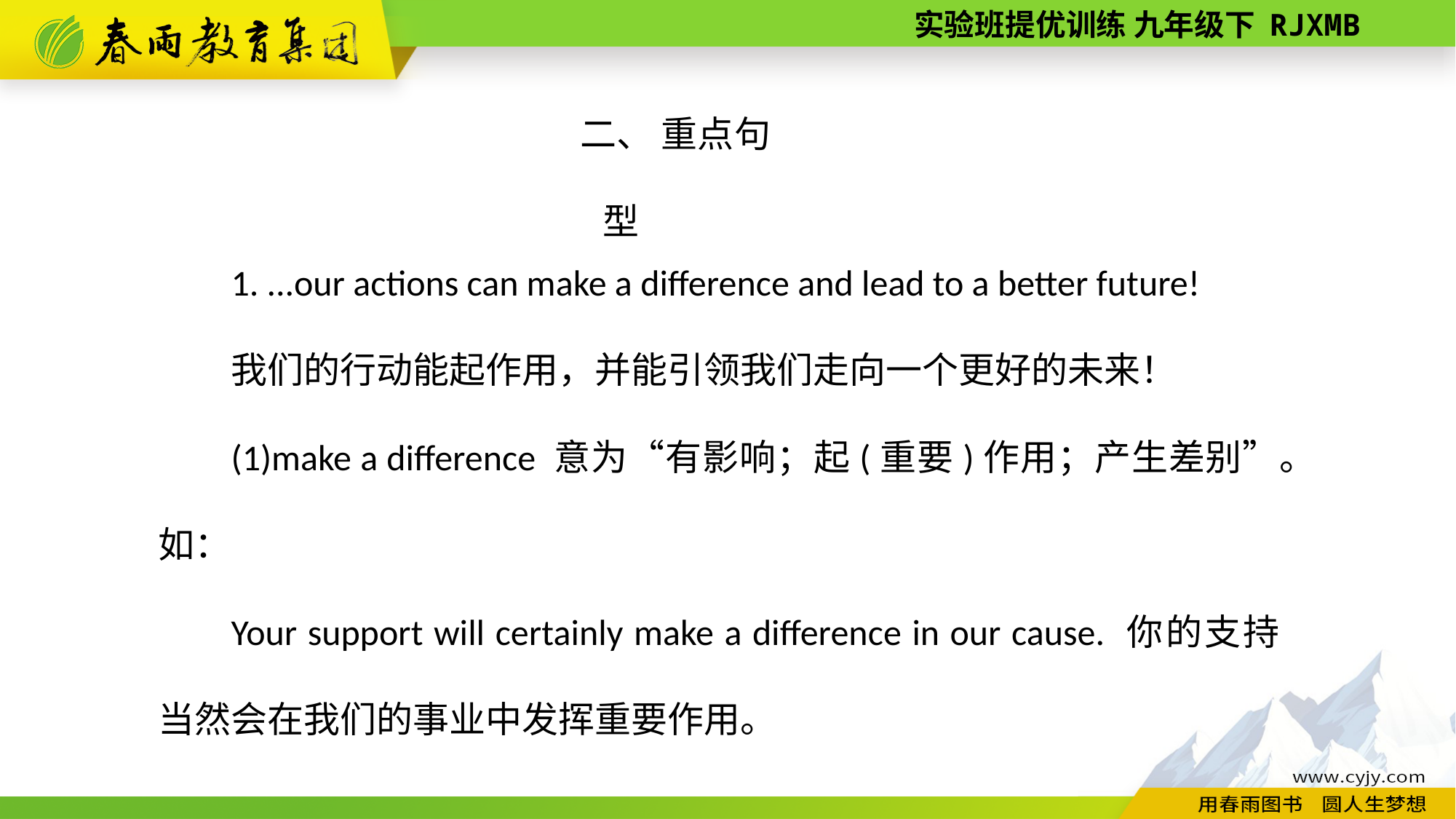

二、 重点句型
1. ...our actions can make a difference and lead to a better future!
我们的行动能起作用，并能引领我们走向一个更好的未来！
(1)make a difference 意为“有影响；起(重要)作用；产生差别”。如：
Your support will certainly make a difference in our cause. 你的支持当然会在我们的事业中发挥重要作用。